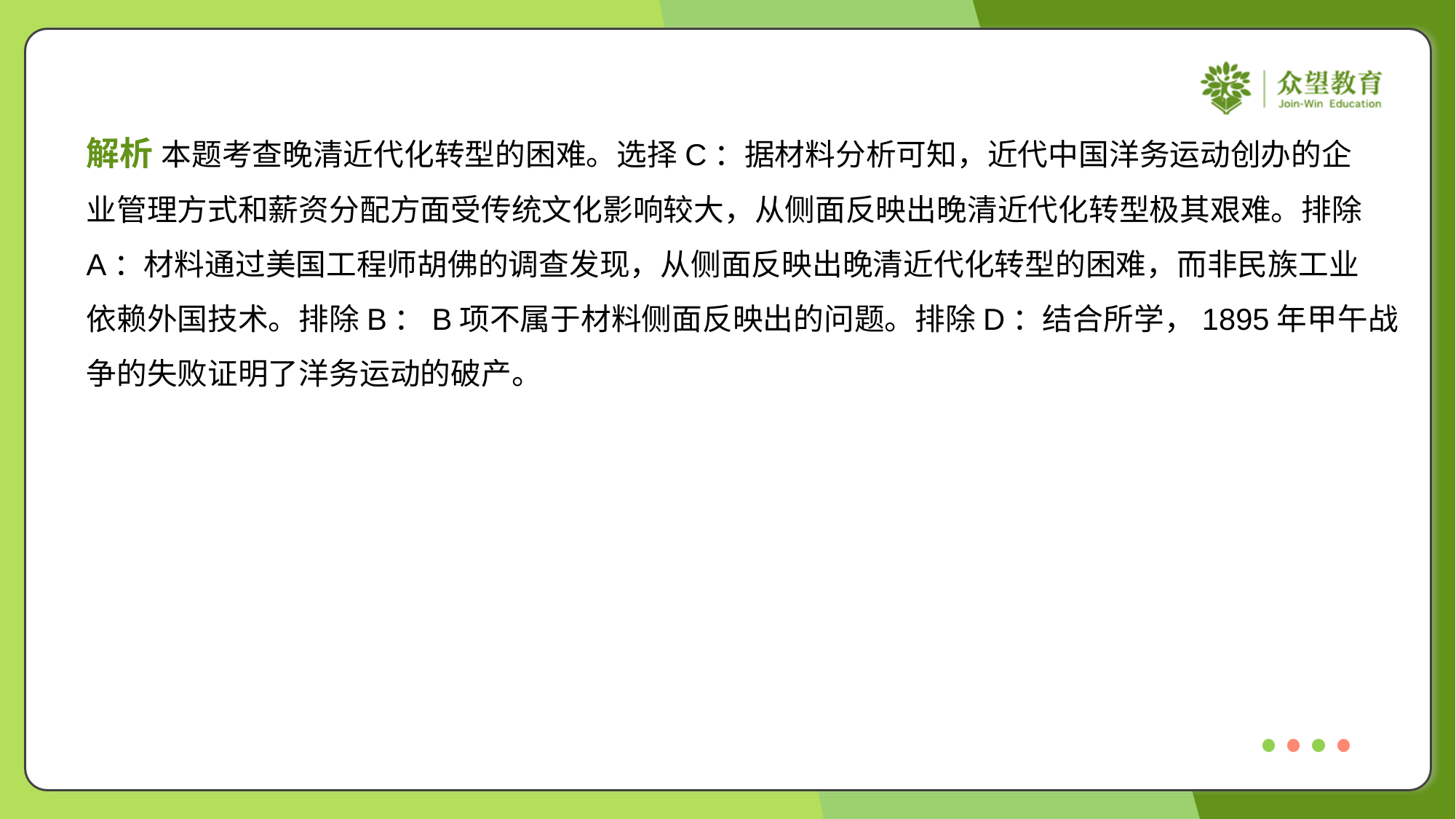

解析 本题考查晚清近代化转型的困难。选择C：据材料分析可知，近代中国洋务运动创办的企
业管理方式和薪资分配方面受传统文化影响较大，从侧面反映出晚清近代化转型极其艰难。排除
A：材料通过美国工程师胡佛的调查发现，从侧面反映出晚清近代化转型的困难，而非民族工业
依赖外国技术。排除B：B项不属于材料侧面反映出的问题。排除D：结合所学，1895年甲午战
争的失败证明了洋务运动的破产。